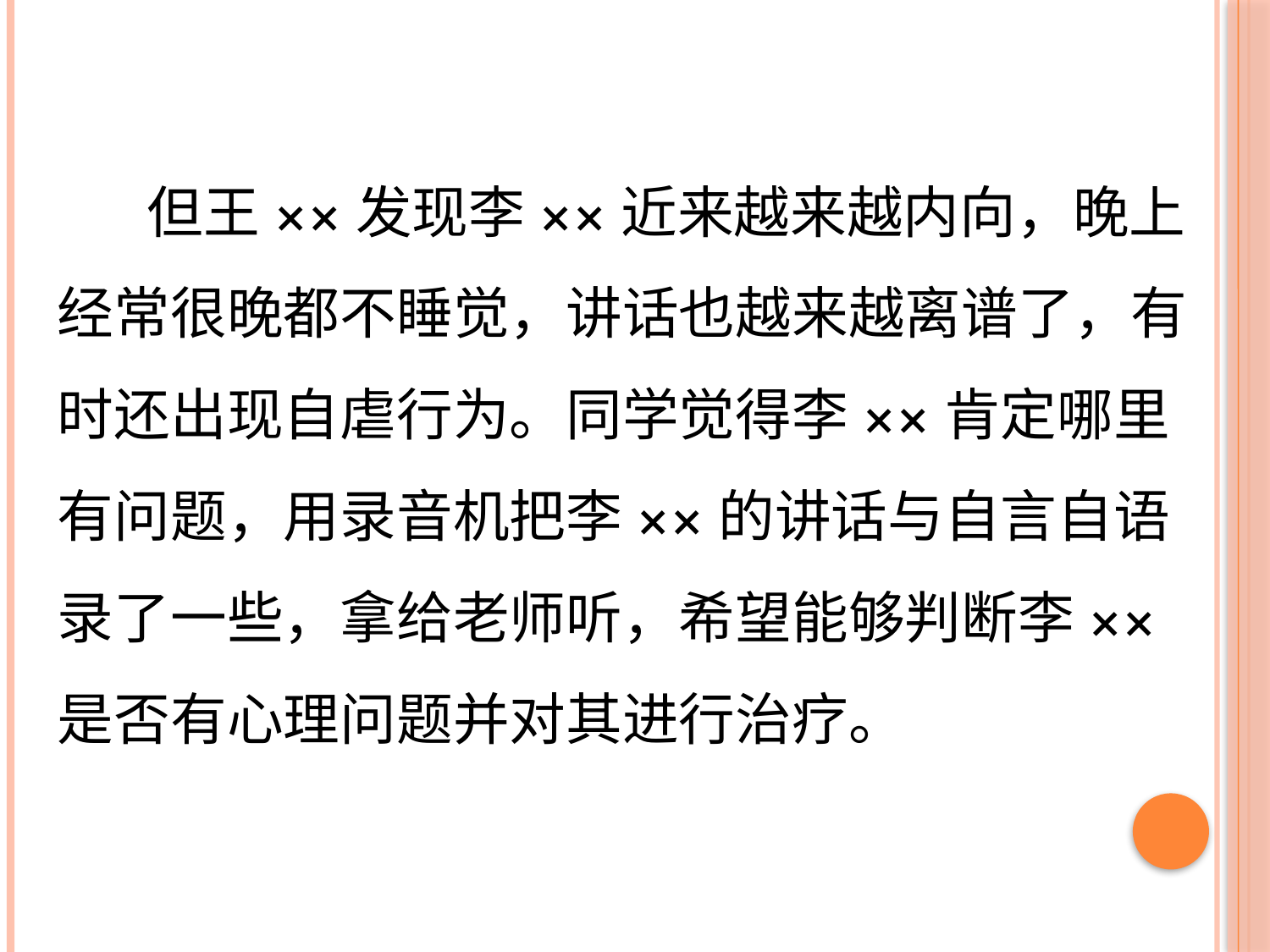

但王××发现李××近来越来越内向，晚上经常很晚都不睡觉，讲话也越来越离谱了，有时还出现自虐行为。同学觉得李××肯定哪里有问题，用录音机把李××的讲话与自言自语录了一些，拿给老师听，希望能够判断李××是否有心理问题并对其进行治疗。